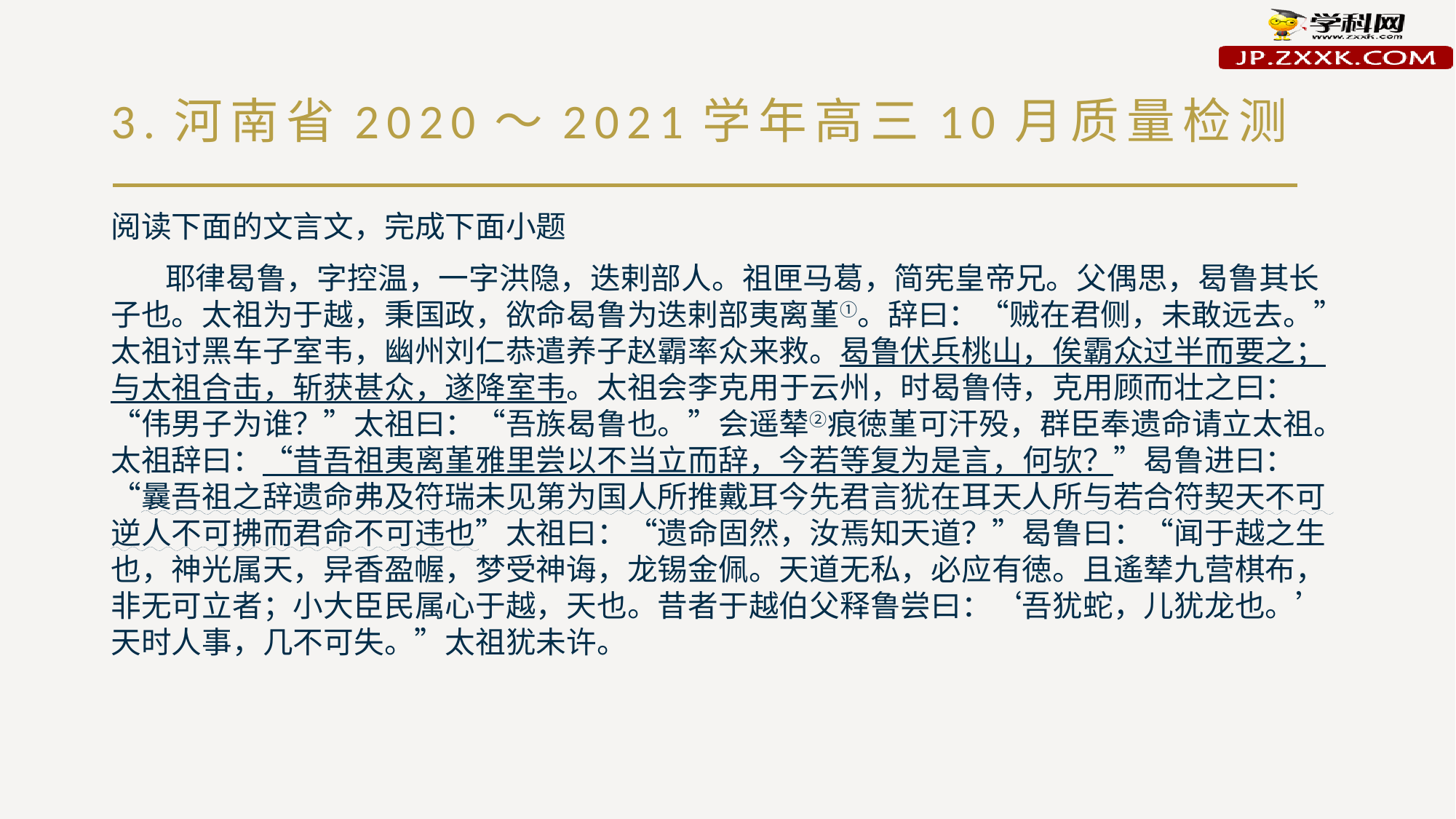

# 3.河南省2020～2021学年高三10月质量检测
阅读下面的文言文，完成下面小题
       耶律曷鲁，字控温，一字洪隐，迭剌部人。祖匣马葛，简宪皇帝兄。父偶思，曷鲁其长子也。太祖为于越，秉国政，欲命曷鲁为迭剌部夷离堇①。辞曰：“贼在君侧，未敢远去。”太祖讨黑车子室韦，幽州刘仁恭遣养子赵霸率众来救。曷鲁伏兵桃山，俟霸众过半而要之；与太祖合击，斩获甚众，遂降室韦。太祖会李克用于云州，时曷鲁侍，克用顾而壮之曰：“伟男子为谁？”太祖曰：“吾族曷鲁也。”会遥辇②痕徳堇可汗殁，群臣奉遗命请立太祖。太祖辞曰：“昔吾祖夷离堇雅里尝以不当立而辞，今若等复为是言，何欤？”曷鲁进曰：“曩吾祖之辞遗命弗及符瑞未见第为国人所推戴耳今先君言犹在耳天人所与若合符契天不可逆人不可拂而君命不可违也”太祖曰：“遗命固然，汝焉知天道？”曷鲁曰：“闻于越之生也，神光属天，异香盈幄，梦受神诲，龙锡金佩。天道无私，必应有徳。且遙辇九营棋布，非无可立者；小大臣民属心于越，天也。昔者于越伯父释鲁尝曰：‘吾犹蛇，儿犹龙也。’天时人事，几不可失。”太祖犹未许。